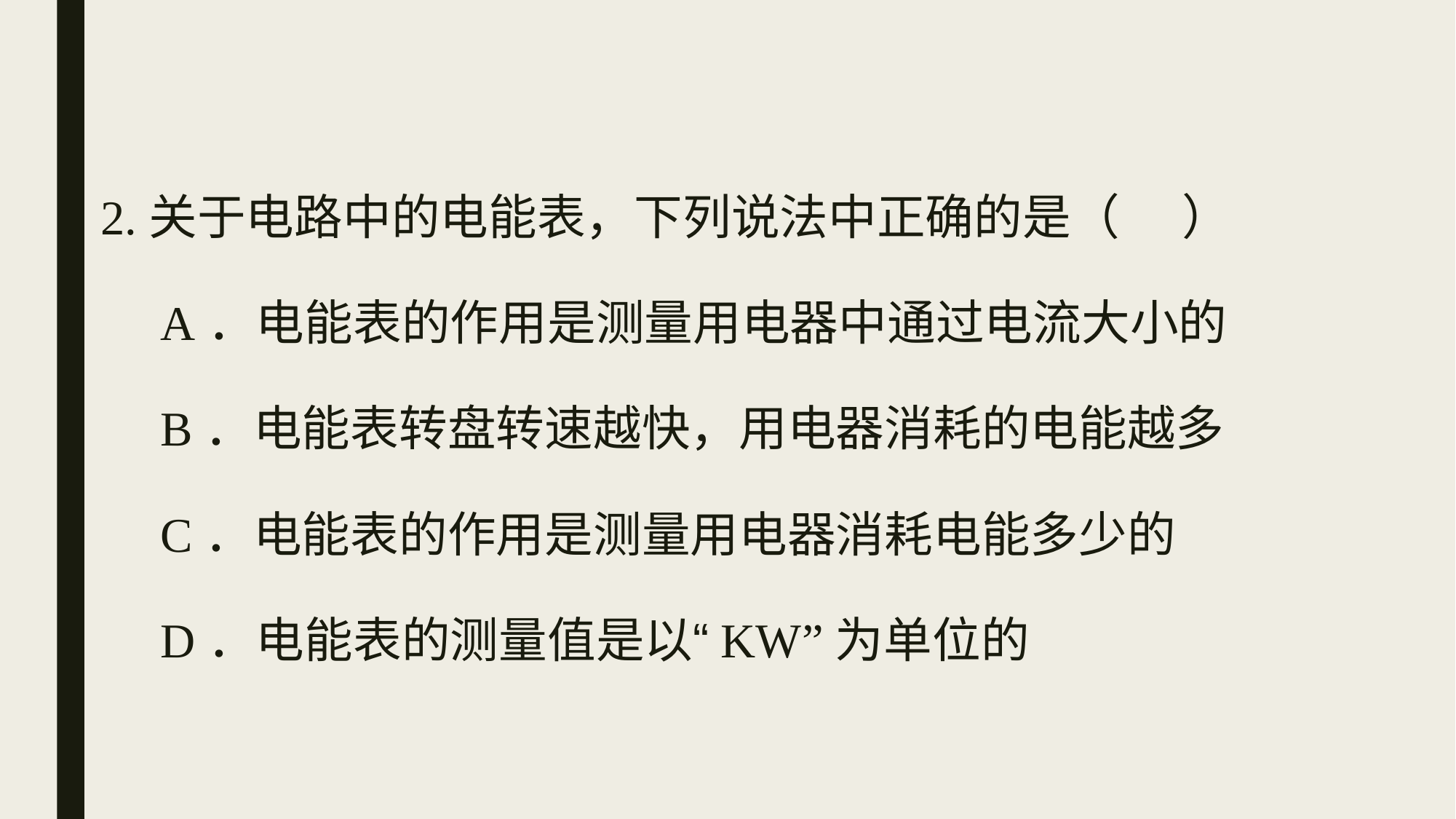

2.关于电路中的电能表，下列说法中正确的是（ 　）
　A．电能表的作用是测量用电器中通过电流大小的
　B．电能表转盘转速越快，用电器消耗的电能越多
　C．电能表的作用是测量用电器消耗电能多少的
　D．电能表的测量值是以“KW”为单位的